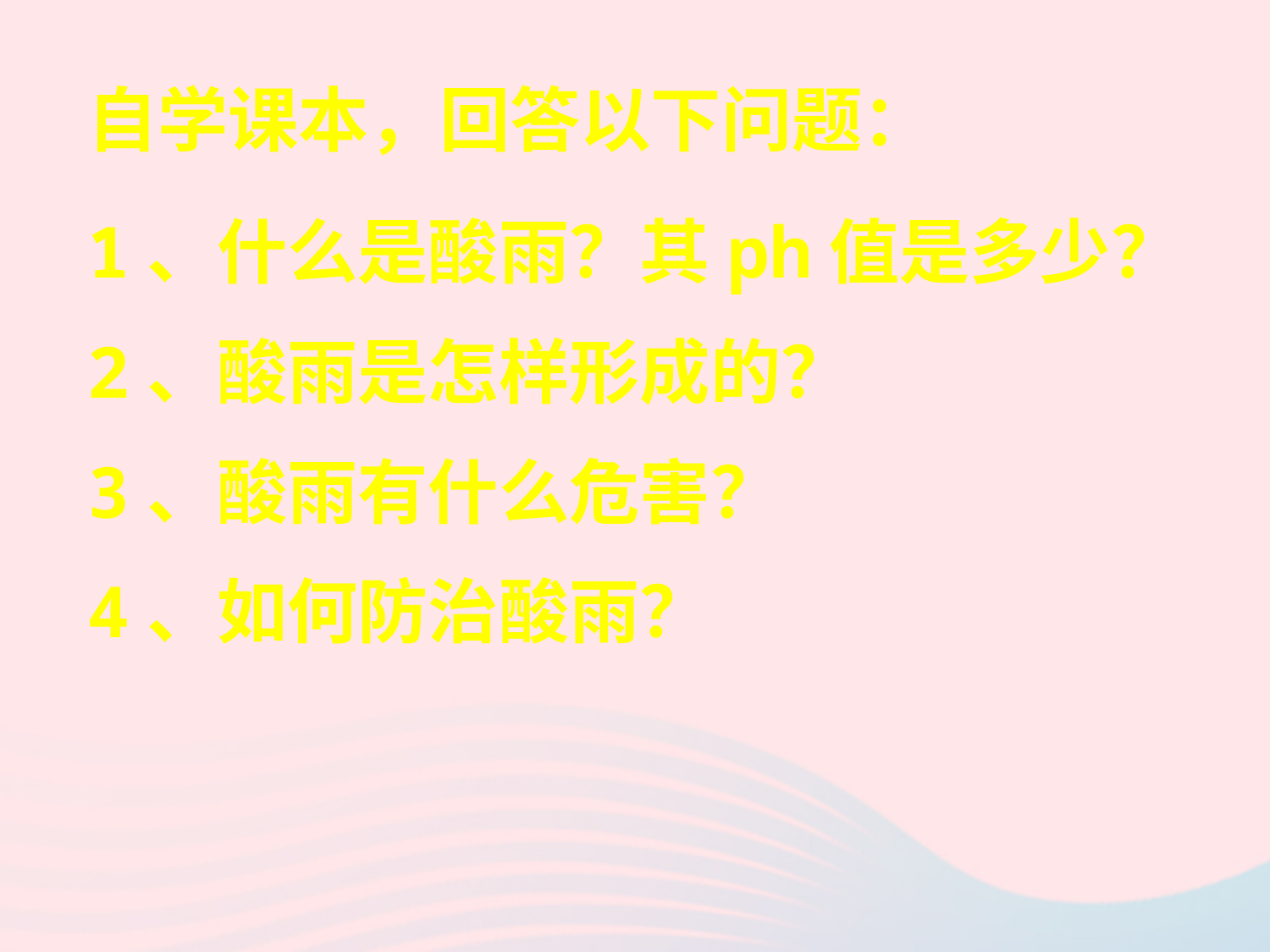

自学课本，回答以下问题：
1、什么是酸雨？其ph值是多少？
2、酸雨是怎样形成的？
3、酸雨有什么危害？
4、如何防治酸雨？